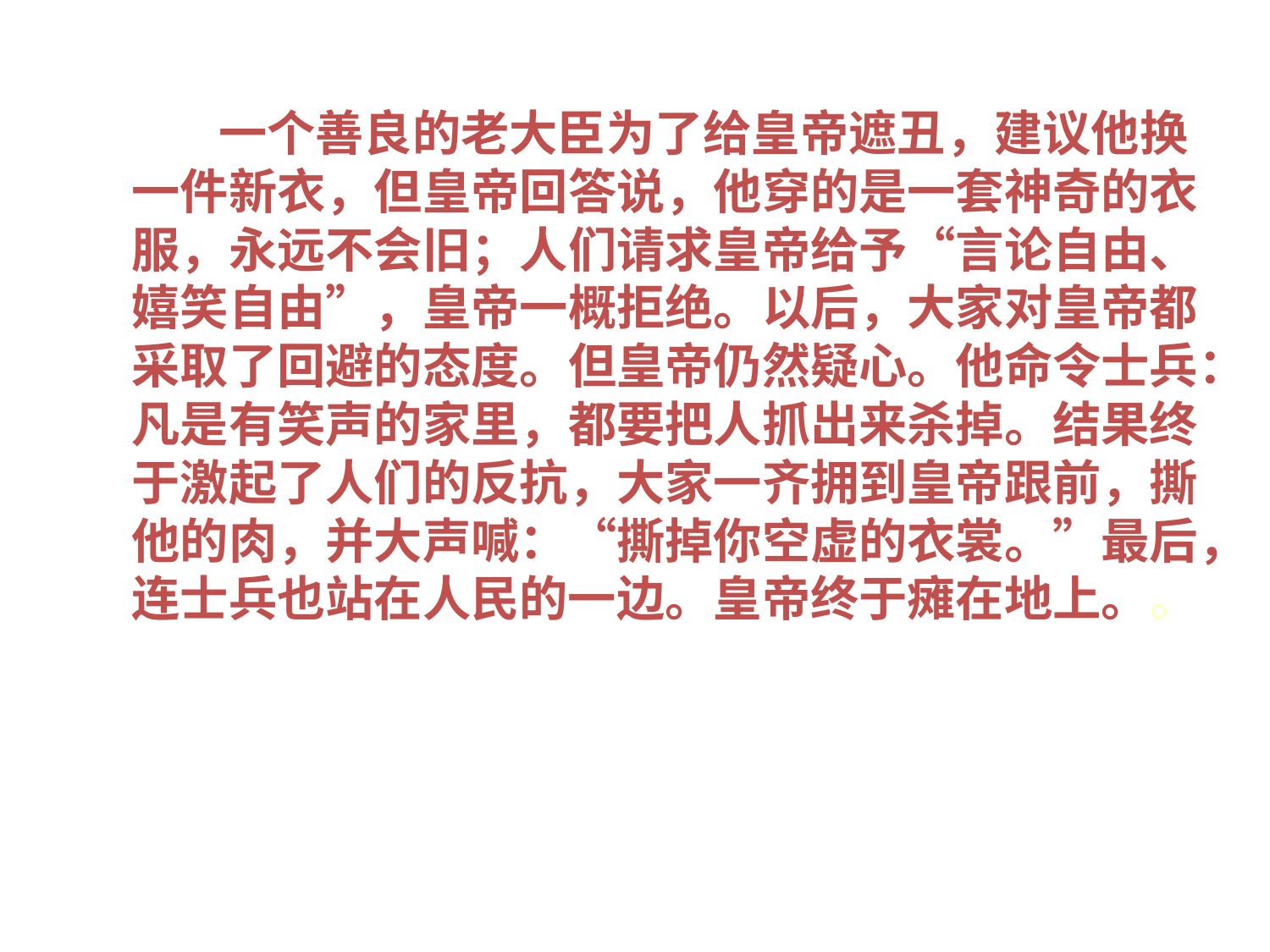

一个善良的老大臣为了给皇帝遮丑，建议他换一件新衣，但皇帝回答说，他穿的是一套神奇的衣服，永远不会旧；人们请求皇帝给予“言论自由、嬉笑自由”，皇帝一概拒绝。以后，大家对皇帝都采取了回避的态度。但皇帝仍然疑心。他命令士兵：凡是有笑声的家里，都要把人抓出来杀掉。结果终于激起了人们的反抗，大家一齐拥到皇帝跟前，撕他的肉，并大声喊：“撕掉你空虚的衣裳。”最后，连士兵也站在人民的一边。皇帝终于瘫在地上。。